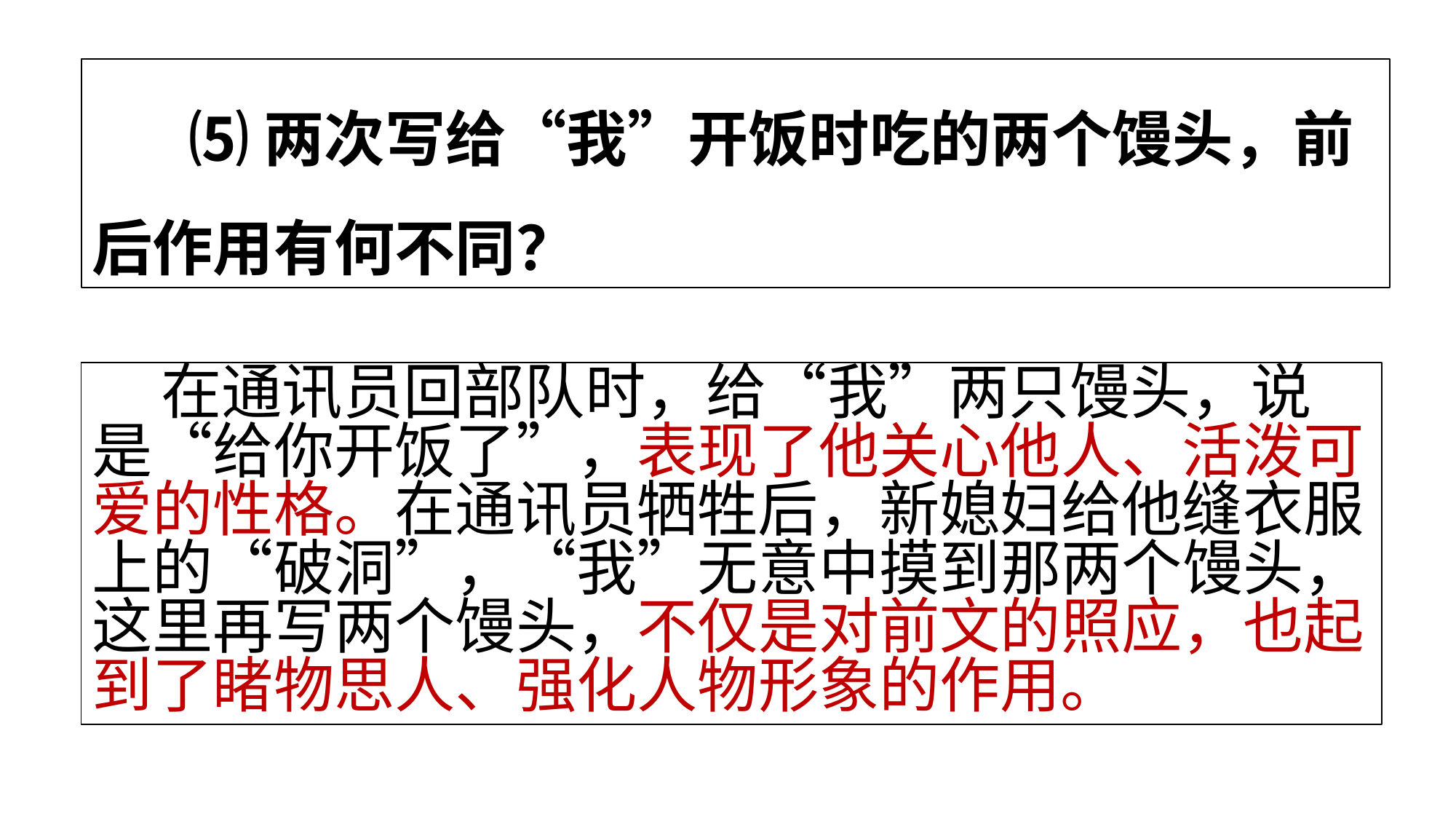

⑸两次写给“我”开饭时吃的两个馒头，前后作用有何不同？
    在通讯员回部队时，给“我”两只馒头，说是“给你开饭了”，表现了他关心他人、活泼可爱的性格。在通讯员牺牲后，新媳妇给他缝衣服上的“破洞”，“我”无意中摸到那两个馒头，这里再写两个馒头，不仅是对前文的照应，也起到了睹物思人、强化人物形象的作用。